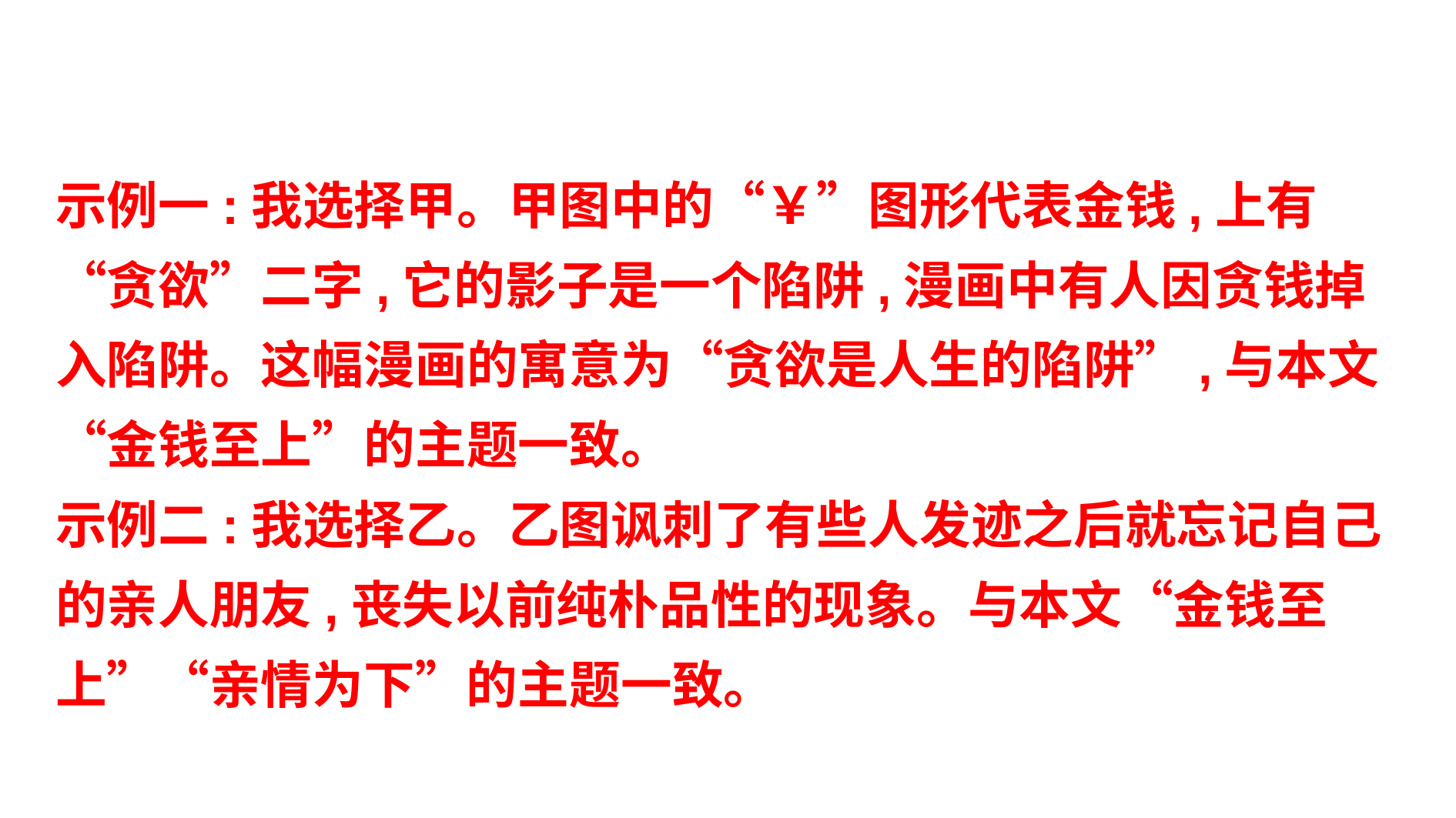

示例一:我选择甲。甲图中的“￥”图形代表金钱,上有“贪欲”二字,它的影子是一个陷阱,漫画中有人因贪钱掉入陷阱。这幅漫画的寓意为“贪欲是人生的陷阱”,与本文“金钱至上”的主题一致。
示例二:我选择乙。乙图讽刺了有些人发迹之后就忘记自己的亲人朋友,丧失以前纯朴品性的现象。与本文“金钱至上”“亲情为下”的主题一致。